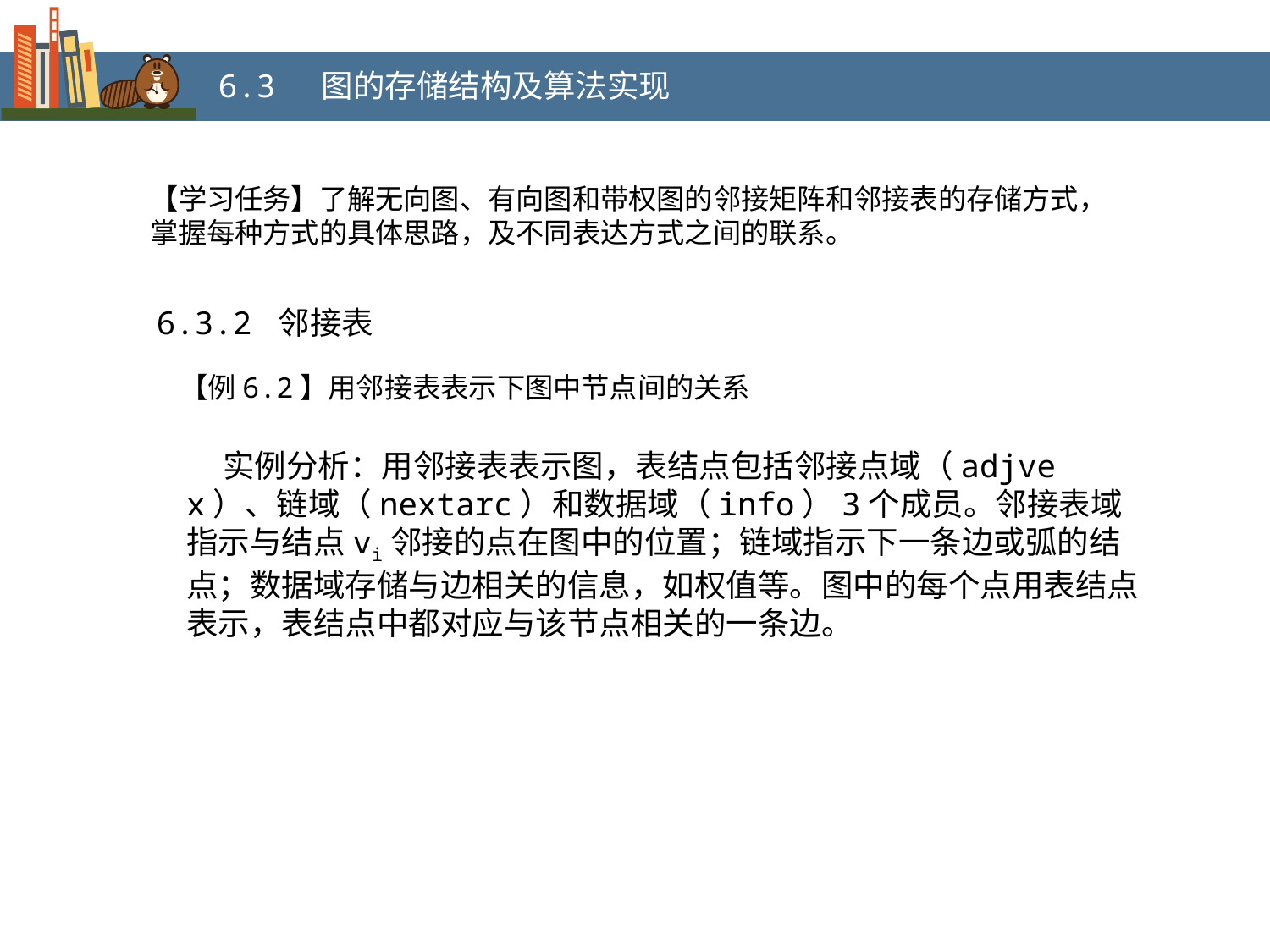

6.3  图的存储结构及算法实现

【学习任务】了解无向图、有向图和带权图的邻接矩阵和邻接表的存储方式，掌握每种方式的具体思路，及不同表达方式之间的联系。

6.3.2 邻接表
【例6.2】用邻接表表示下图中节点间的关系
    实例分析：用邻接表表示图，表结点包括邻接点域（adjvex）、链域（nextarc）和数据域（info）3个成员。邻接表域指示与结点vi邻接的点在图中的位置；链域指示下一条边或弧的结点；数据域存储与边相关的信息，如权值等。图中的每个点用表结点表示，表结点中都对应与该节点相关的一条边。